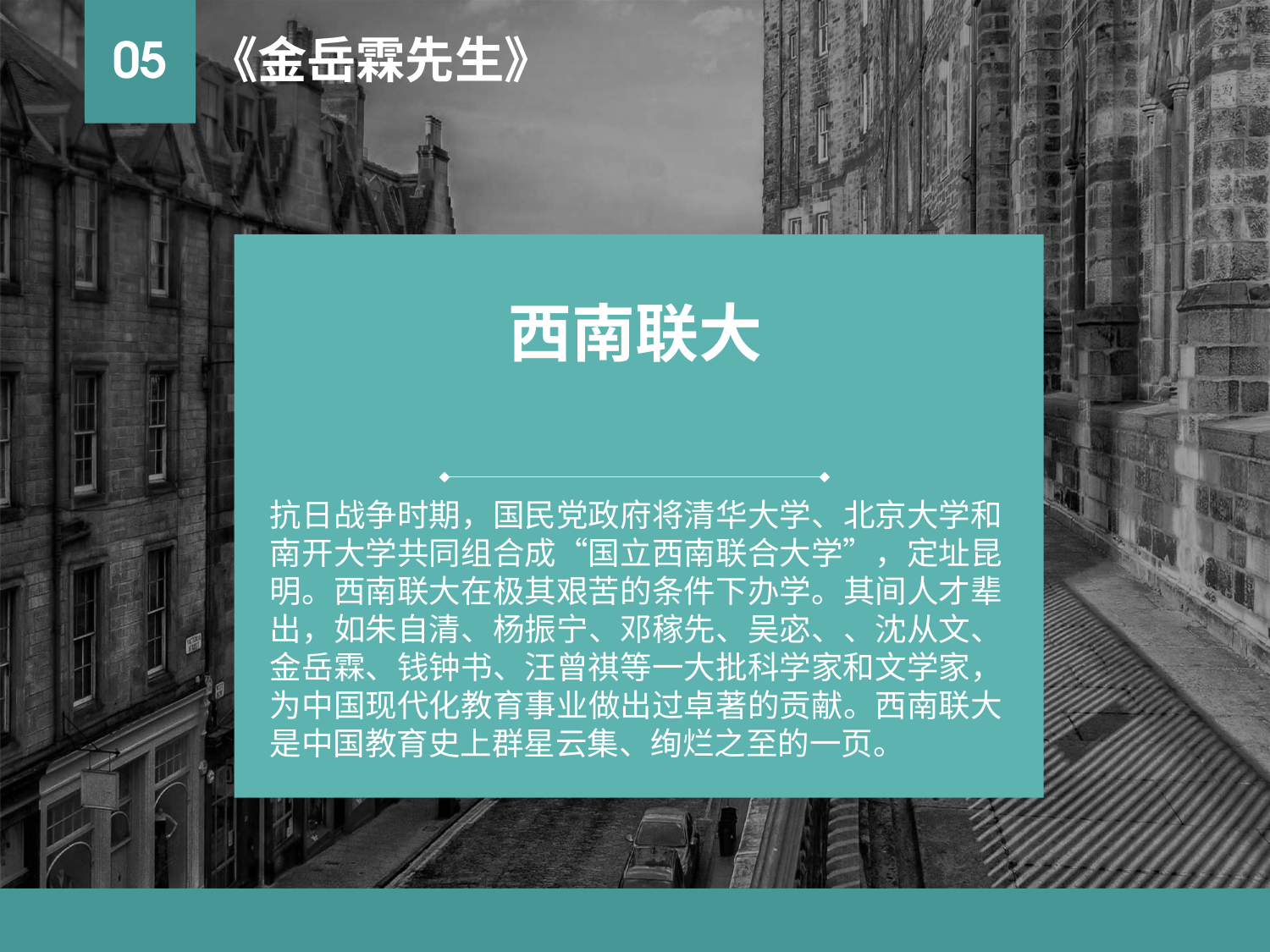

05
《金岳霖先生》

西南联大
抗日战争时期，国民党政府将清华大学、北京大学和南开大学共同组合成“国立西南联合大学”，定址昆明。西南联大在极其艰苦的条件下办学。其间人才辈出，如朱自清、杨振宁、邓稼先、吴宓、、沈从文、金岳霖、钱钟书、汪曾祺等一大批科学家和文学家，为中国现代化教育事业做出过卓著的贡献。西南联大是中国教育史上群星云集、绚烂之至的一页。